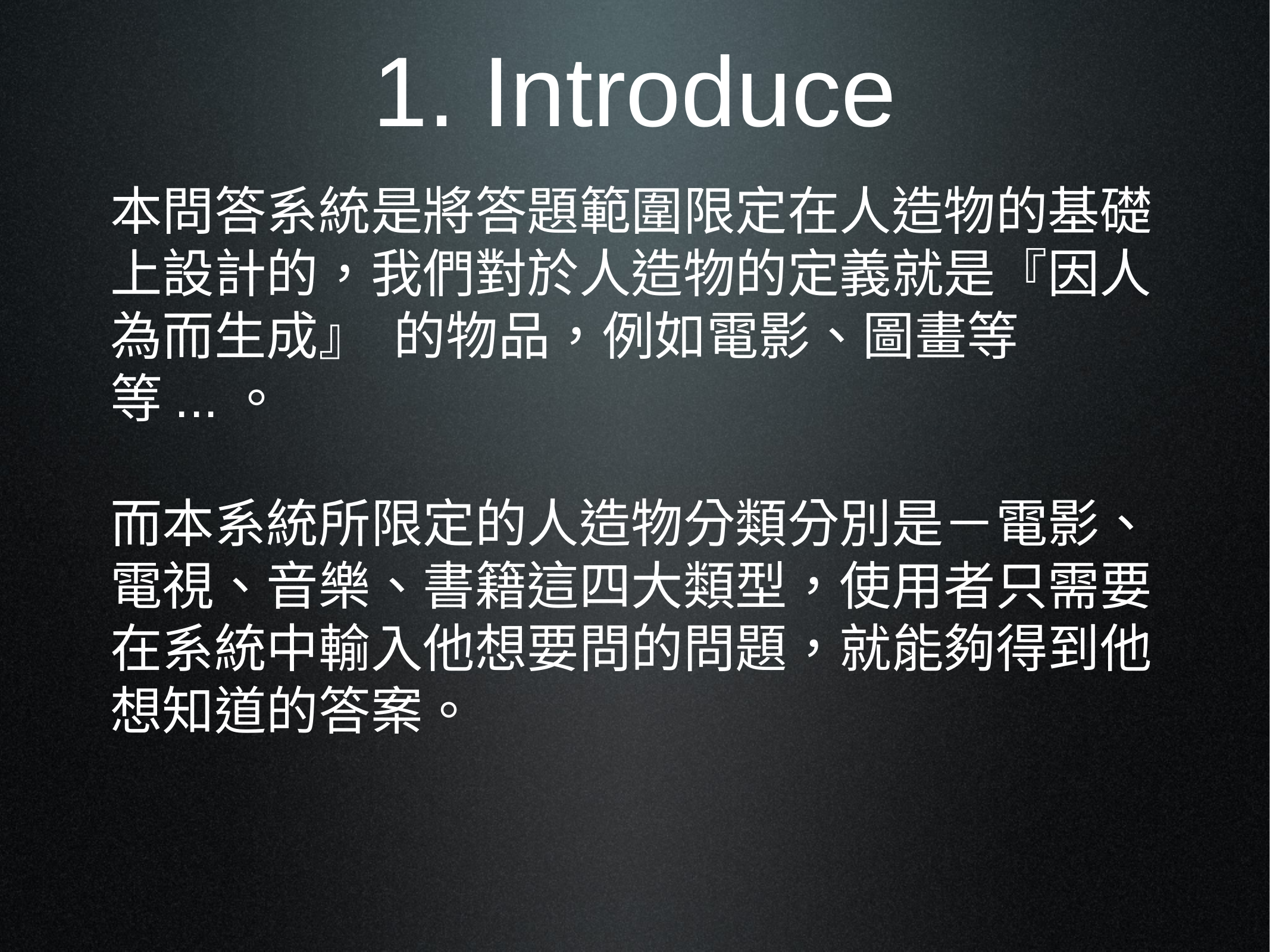

# 1. Introduce
本問答系統是將答題範圍限定在人造物的基礎上設計的，我們對於人造物的定義就是『因人為而生成』  的物品，例如電影、圖畫等等...。

而本系統所限定的人造物分類分別是－電影、電視、音樂、書籍這四大類型，使用者只需要在系統中輸入他想要問的問題，就能夠得到他想知道的答案。